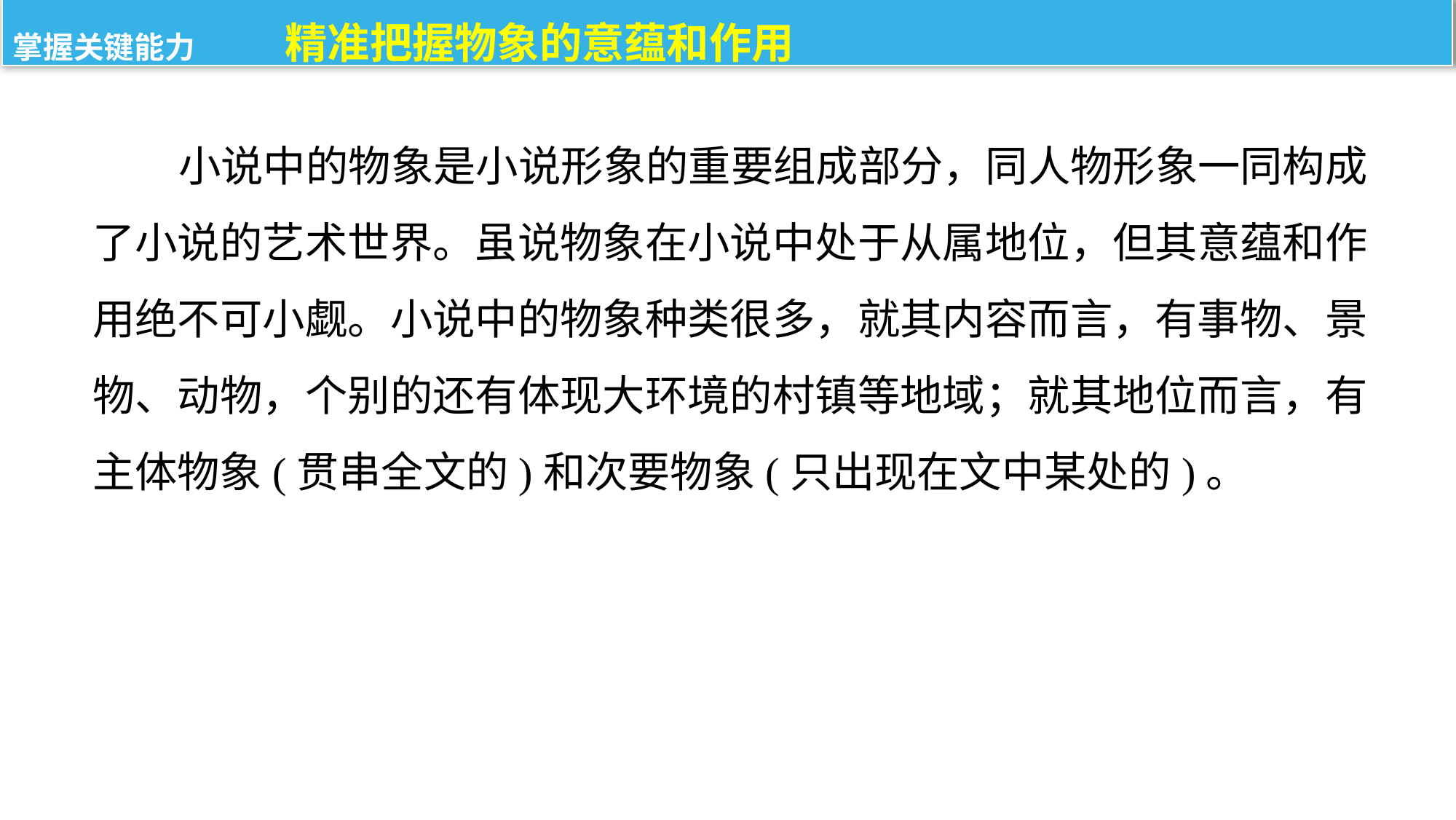

掌握关键能力             精准把握物象的意蕴和作用
小说中的物象是小说形象的重要组成部分，同人物形象一同构成了小说的艺术世界。虽说物象在小说中处于从属地位，但其意蕴和作用绝不可小觑。小说中的物象种类很多，就其内容而言，有事物、景物、动物，个别的还有体现大环境的村镇等地域；就其地位而言，有主体物象(贯串全文的)和次要物象(只出现在文中某处的)。